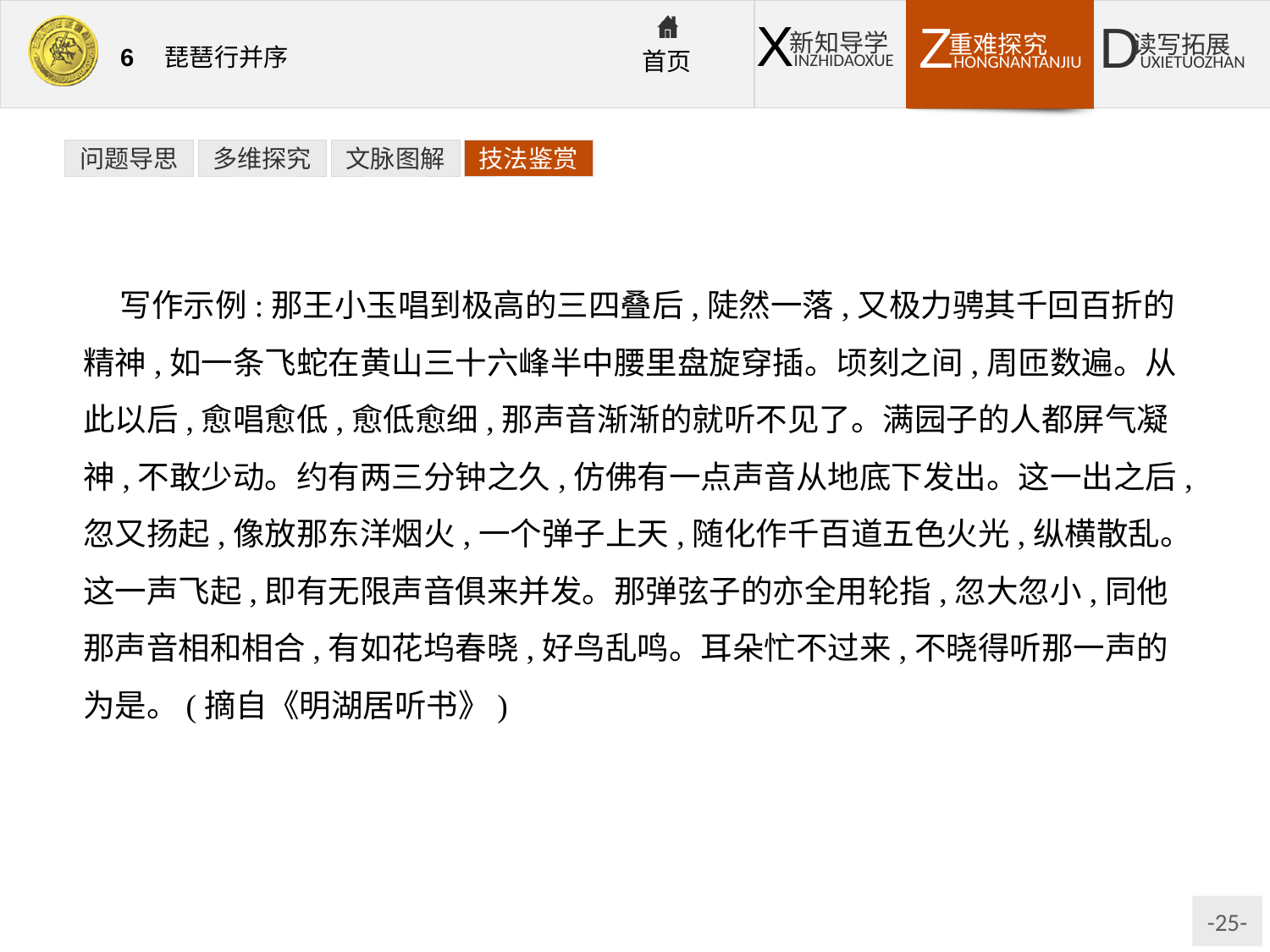

问题导思
多维探究
文脉图解
技法鉴赏
写作示例:那王小玉唱到极高的三四叠后,陡然一落,又极力骋其千回百折的精神,如一条飞蛇在黄山三十六峰半中腰里盘旋穿插。顷刻之间,周匝数遍。从此以后,愈唱愈低,愈低愈细,那声音渐渐的就听不见了。满园子的人都屏气凝神,不敢少动。约有两三分钟之久,仿佛有一点声音从地底下发出。这一出之后,忽又扬起,像放那东洋烟火,一个弹子上天,随化作千百道五色火光,纵横散乱。这一声飞起,即有无限声音俱来并发。那弹弦子的亦全用轮指,忽大忽小,同他那声音相和相合,有如花坞春晓,好鸟乱鸣。耳朵忙不过来,不晓得听那一声的为是。(摘自《明湖居听书》)